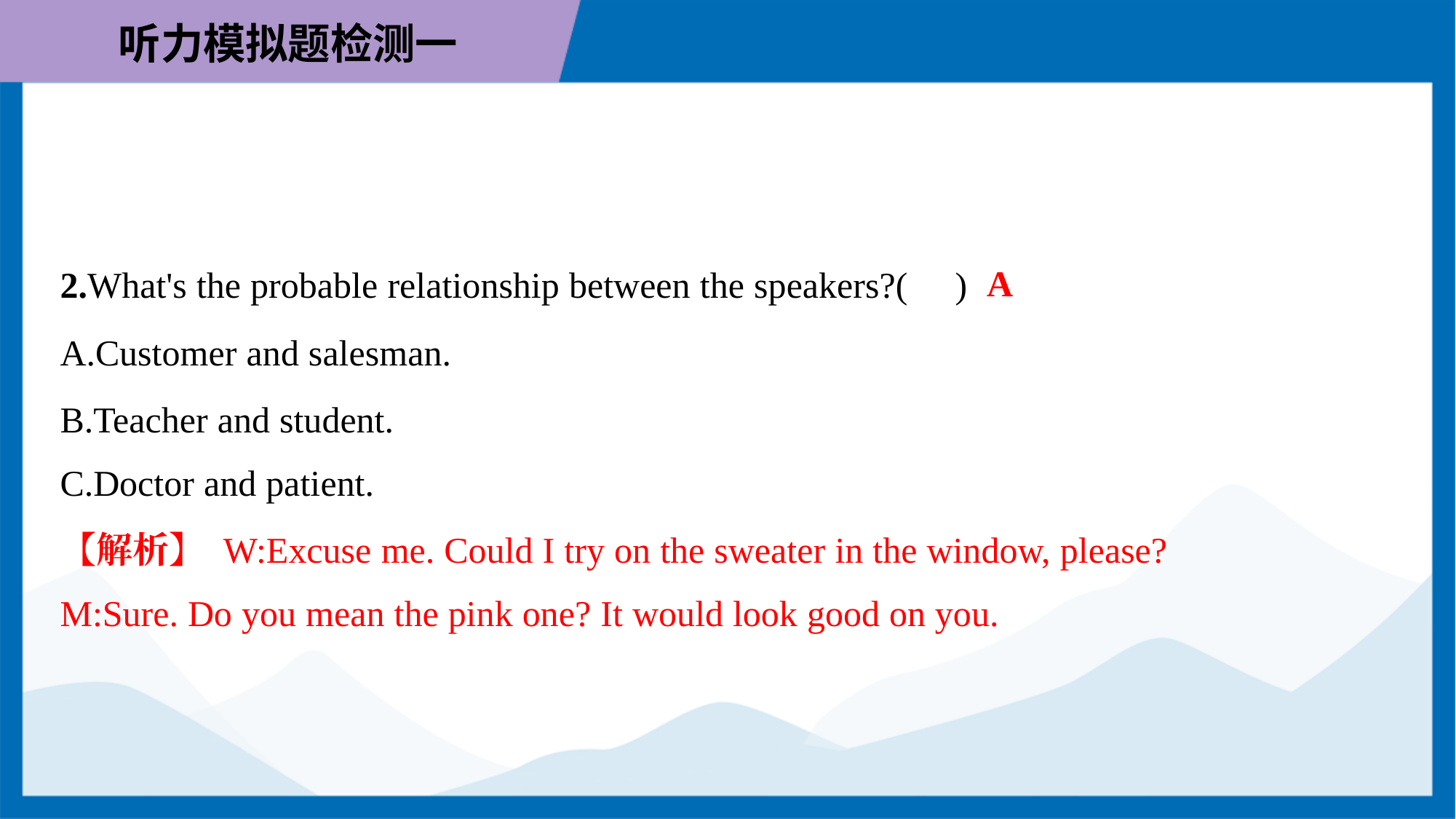

A
2.What's the probable relationship between the speakers?(     )
A.Customer and salesman.
B.Teacher and student.
C.Doctor and patient.
【解析】 W:Excuse me. Could I try on the sweater in the window, please?
M:Sure. Do you mean the pink one? It would look good on you.